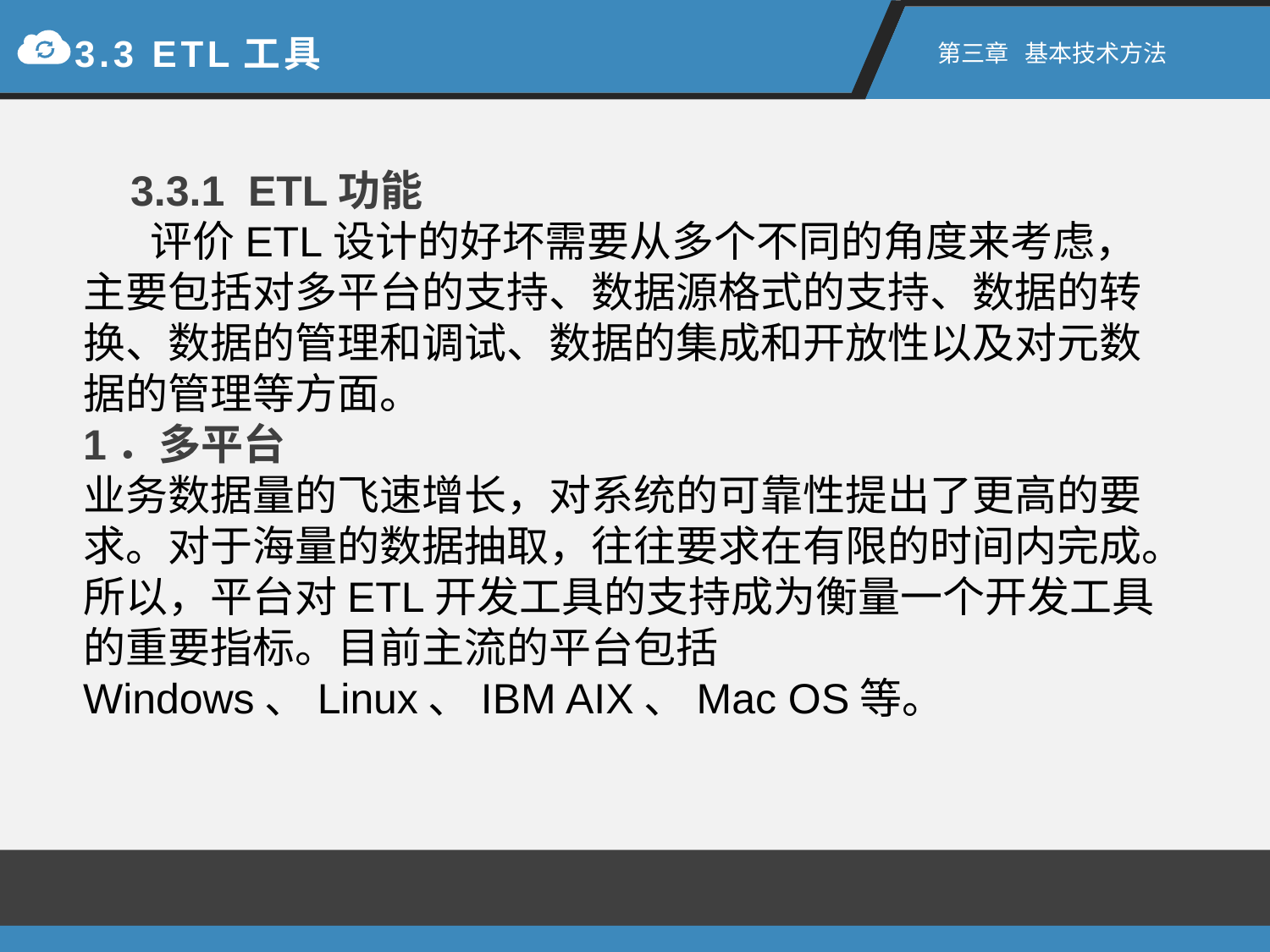

3.3 ETL工具

第三章   基本技术方法
    3.3.1  ETL功能
      评价ETL设计的好坏需要从多个不同的角度来考虑，主要包括对多平台的支持、数据源格式的支持、数据的转换、数据的管理和调试、数据的集成和开放性以及对元数据的管理等方面。
1．多平台
业务数据量的飞速增长，对系统的可靠性提出了更高的要求。对于海量的数据抽取，往往要求在有限的时间内完成。所以，平台对ETL开发工具的支持成为衡量一个开发工具的重要指标。目前主流的平台包括Windows、Linux、IBM AIX、Mac OS等。